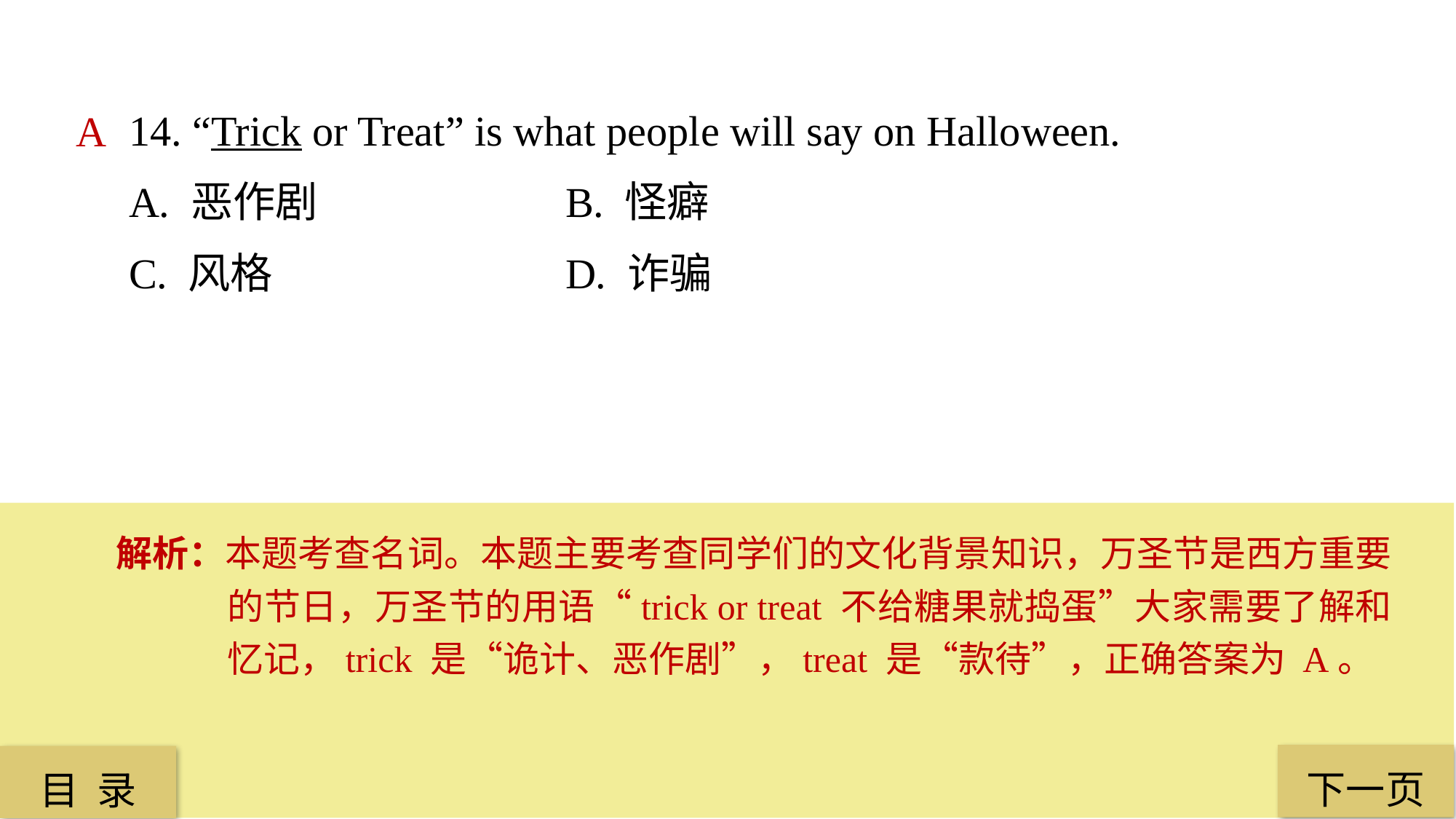

14. “Trick or Treat” is what people will say on Halloween.
A. 恶作剧 			B. 怪癖
C. 风格 			D. 诈骗
A
解析：本题考查名词。本题主要考查同学们的文化背景知识，万圣节是西方重要的节日，万圣节的用语“trick or treat 不给糖果就捣蛋”大家需要了解和忆记，trick 是“诡计、恶作剧”，treat 是“款待”，正确答案为 A。